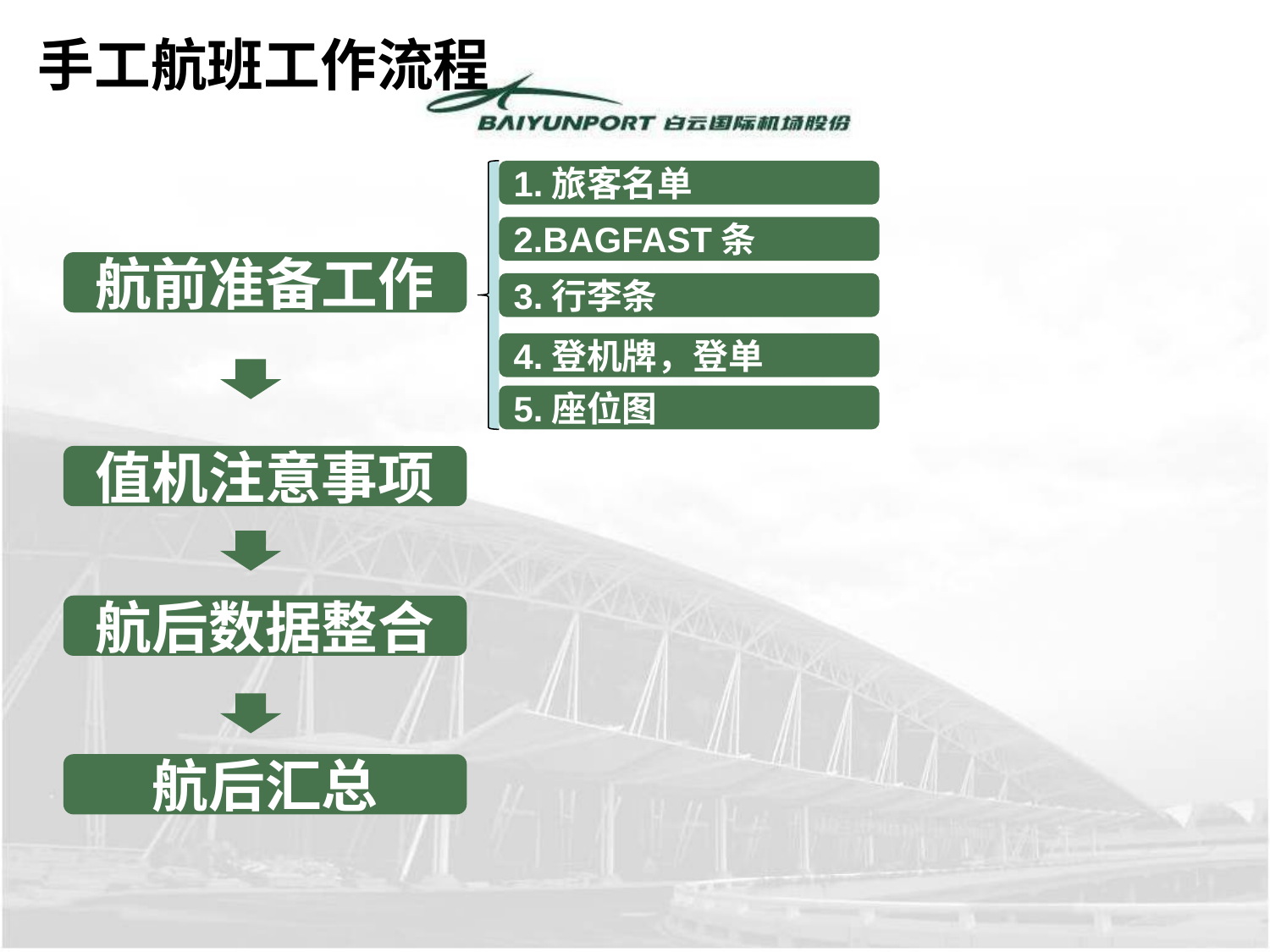

手工航班工作流程

1.旅客名单
2.BAGFAST条
航前准备工作
3.行李条
4.登机牌，登单

5.座位图
值机注意事项

航后数据整合

航后汇总